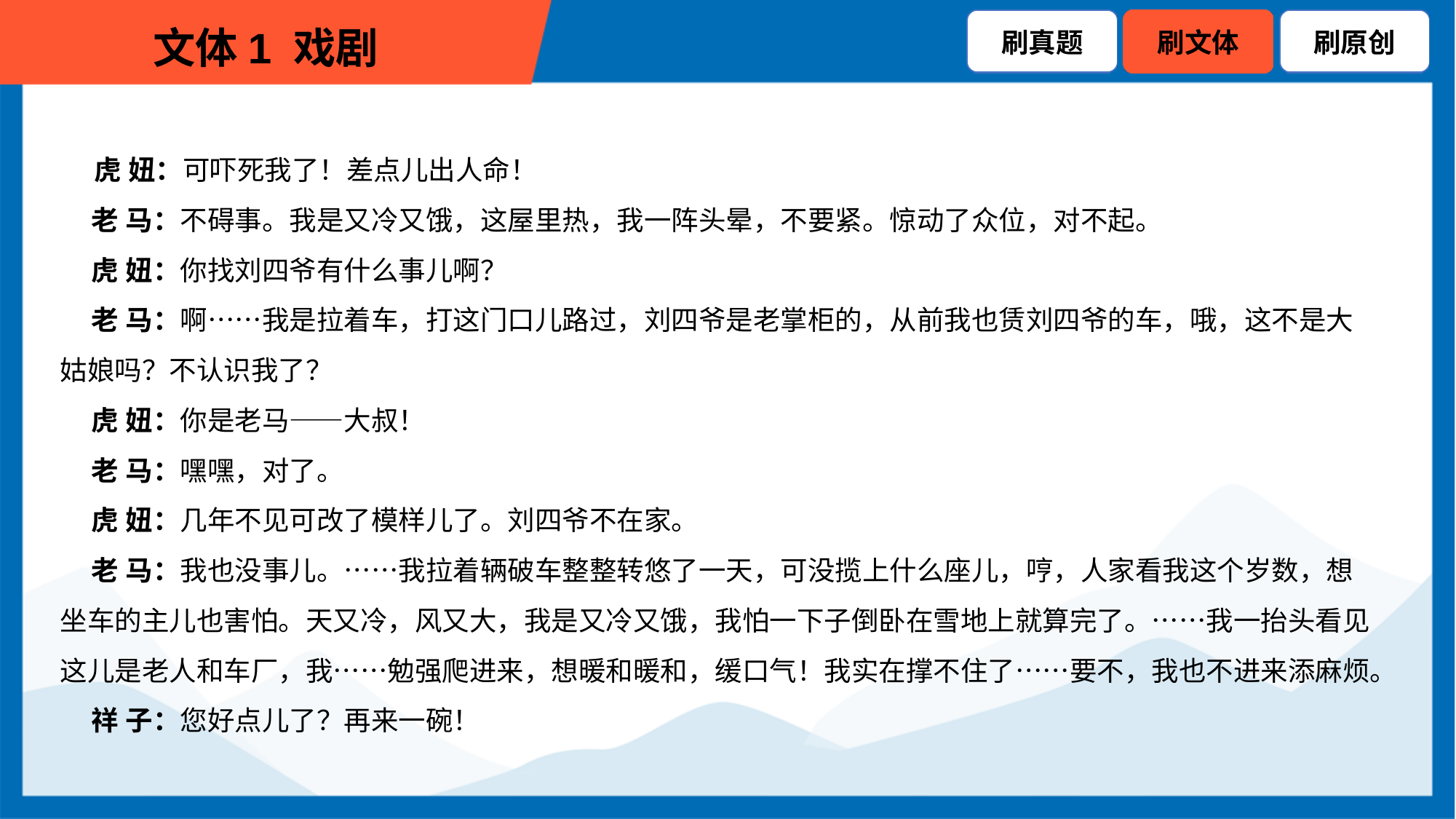

虎 妞：可吓死我了！差点儿出人命！
    老 马：不碍事。我是又冷又饿，这屋里热，我一阵头晕，不要紧。惊动了众位，对不起。
    虎 妞：你找刘四爷有什么事儿啊？
    老 马：啊……我是拉着车，打这门口儿路过，刘四爷是老掌柜的，从前我也赁刘四爷的车，哦，这不是大
姑娘吗？不认识我了？
    虎 妞：你是老马——大叔！
    老 马：嘿嘿，对了。
    虎 妞：几年不见可改了模样儿了。刘四爷不在家。
    老 马：我也没事儿。……我拉着辆破车整整转悠了一天，可没揽上什么座儿，哼，人家看我这个岁数，想
坐车的主儿也害怕。天又冷，风又大，我是又冷又饿，我怕一下子倒卧在雪地上就算完了。……我一抬头看见
这儿是老人和车厂，我……勉强爬进来，想暖和暖和，缓口气！我实在撑不住了……要不，我也不进来添麻烦。
    祥 子：您好点儿了？再来一碗！